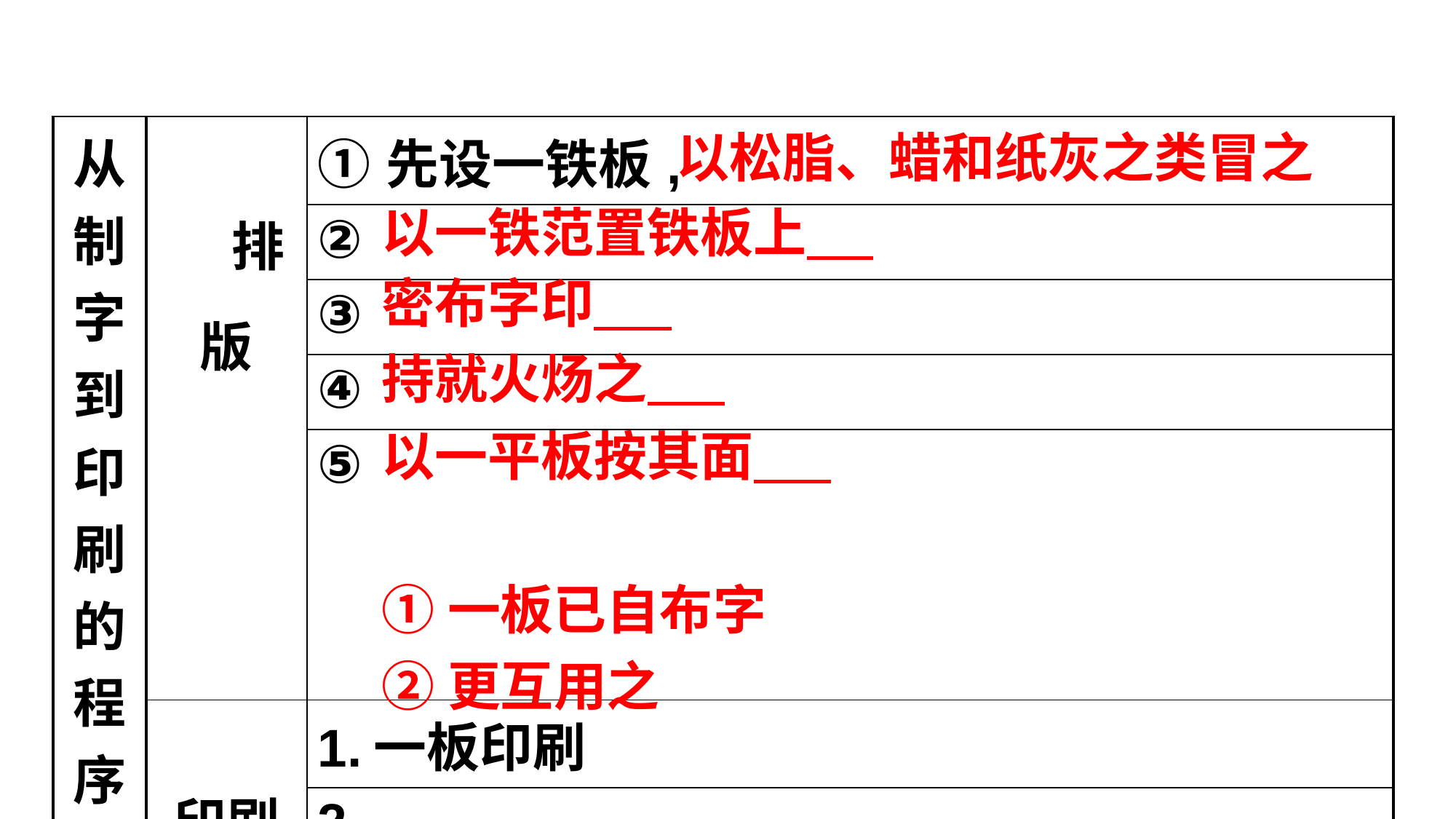

| 从 制 字 到 印 刷 的 程 序 | 排版 | ①先设一铁板, |
| --- | --- | --- |
|  |  | ② |
|  |  | ③ |
|  |  | ④ |
|  |  | ⑤ |
|  | 印刷 | 1.一板印刷 |
|  |  | 2. |
|  |  | 3. |
以松脂、蜡和纸灰之类冒之
以一铁范置铁板上
密布字印
持就火炀之
以一平板按其面
①一板已自布字
②更互用之